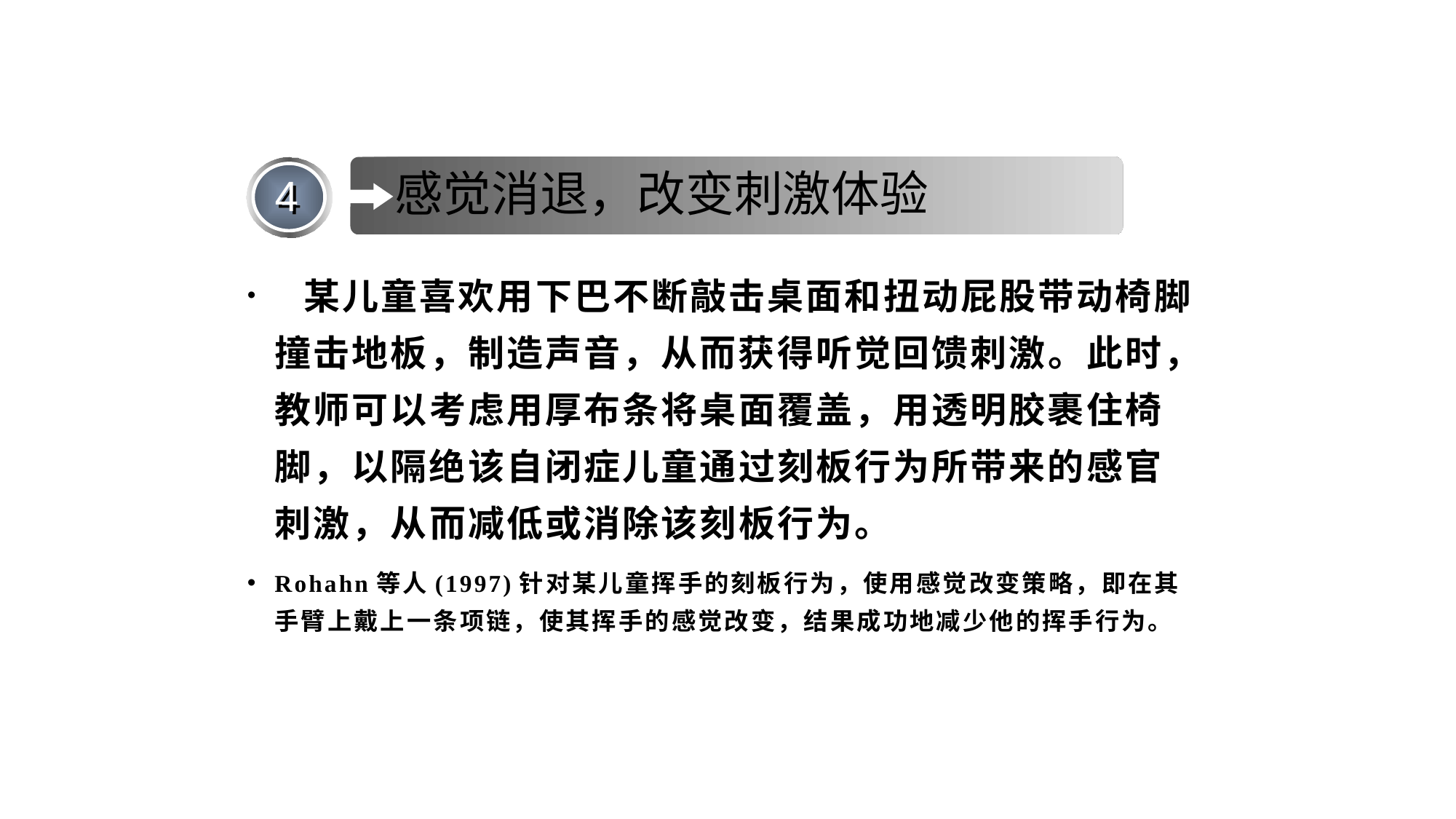

4

感觉消退，改变刺激体验

   某儿童喜欢用下巴不断敲击桌面和扭动屁股带动椅脚撞击地板，制造声音，从而获得听觉回馈刺激。此时，教师可以考虑用厚布条将桌面覆盖，用透明胶裹住椅脚，以隔绝该自闭症儿童通过刻板行为所带来的感官刺激，从而减低或消除该刻板行为。
Rohahn等人(1997)针对某儿童挥手的刻板行为，使用感觉改变策略，即在其手臂上戴上一条项链，使其挥手的感觉改变，结果成功地减少他的挥手行为。